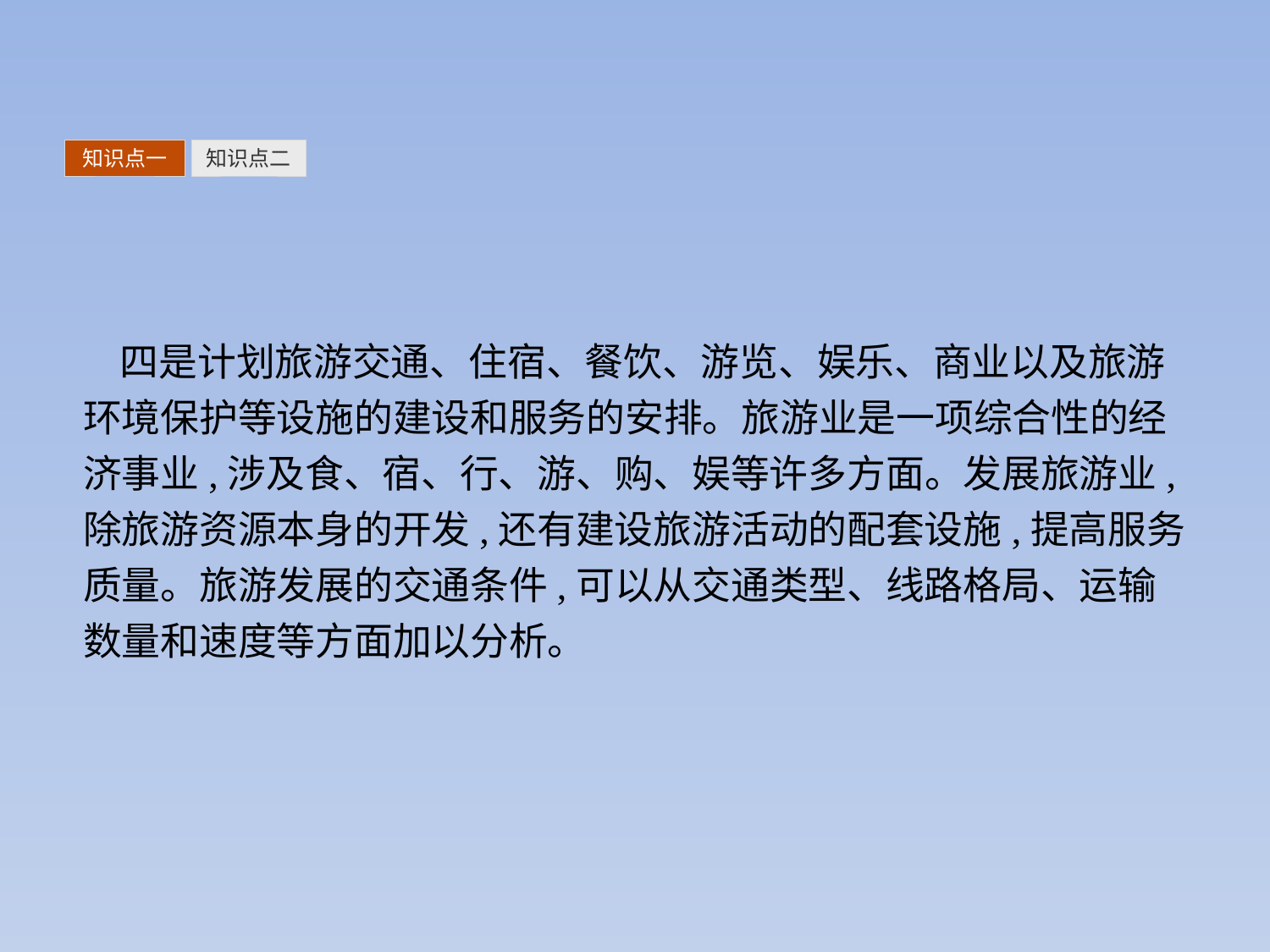

知识点一
知识点二
四是计划旅游交通、住宿、餐饮、游览、娱乐、商业以及旅游环境保护等设施的建设和服务的安排。旅游业是一项综合性的经济事业,涉及食、宿、行、游、购、娱等许多方面。发展旅游业,除旅游资源本身的开发,还有建设旅游活动的配套设施,提高服务质量。旅游发展的交通条件,可以从交通类型、线路格局、运输数量和速度等方面加以分析。